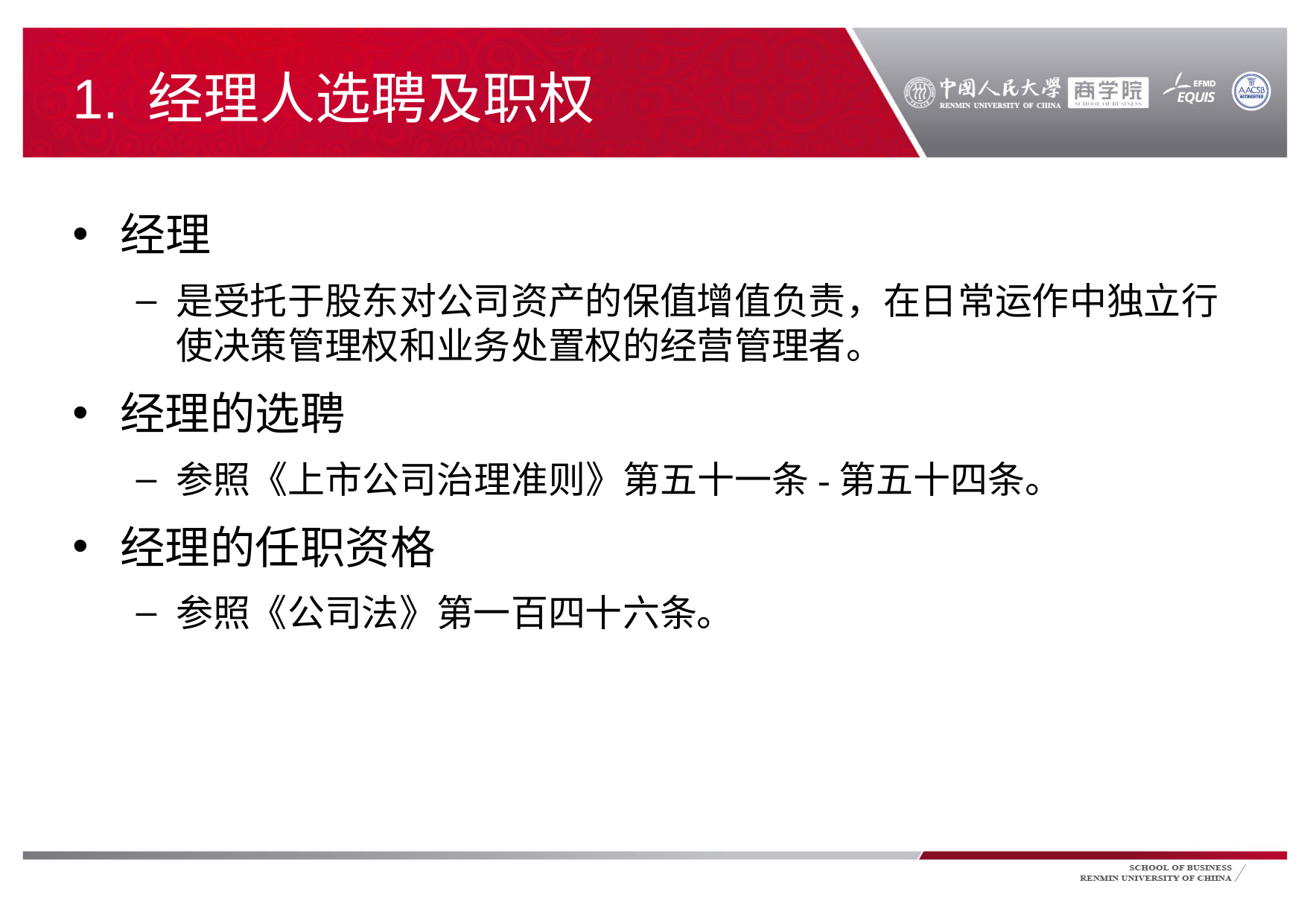

# 1. 经理人选聘及职权
经理
是受托于股东对公司资产的保值增值负责，在日常运作中独立行使决策管理权和业务处置权的经营管理者。
经理的选聘
参照《上市公司治理准则》第五十一条-第五十四条。
经理的任职资格
参照《公司法》第一百四十六条。